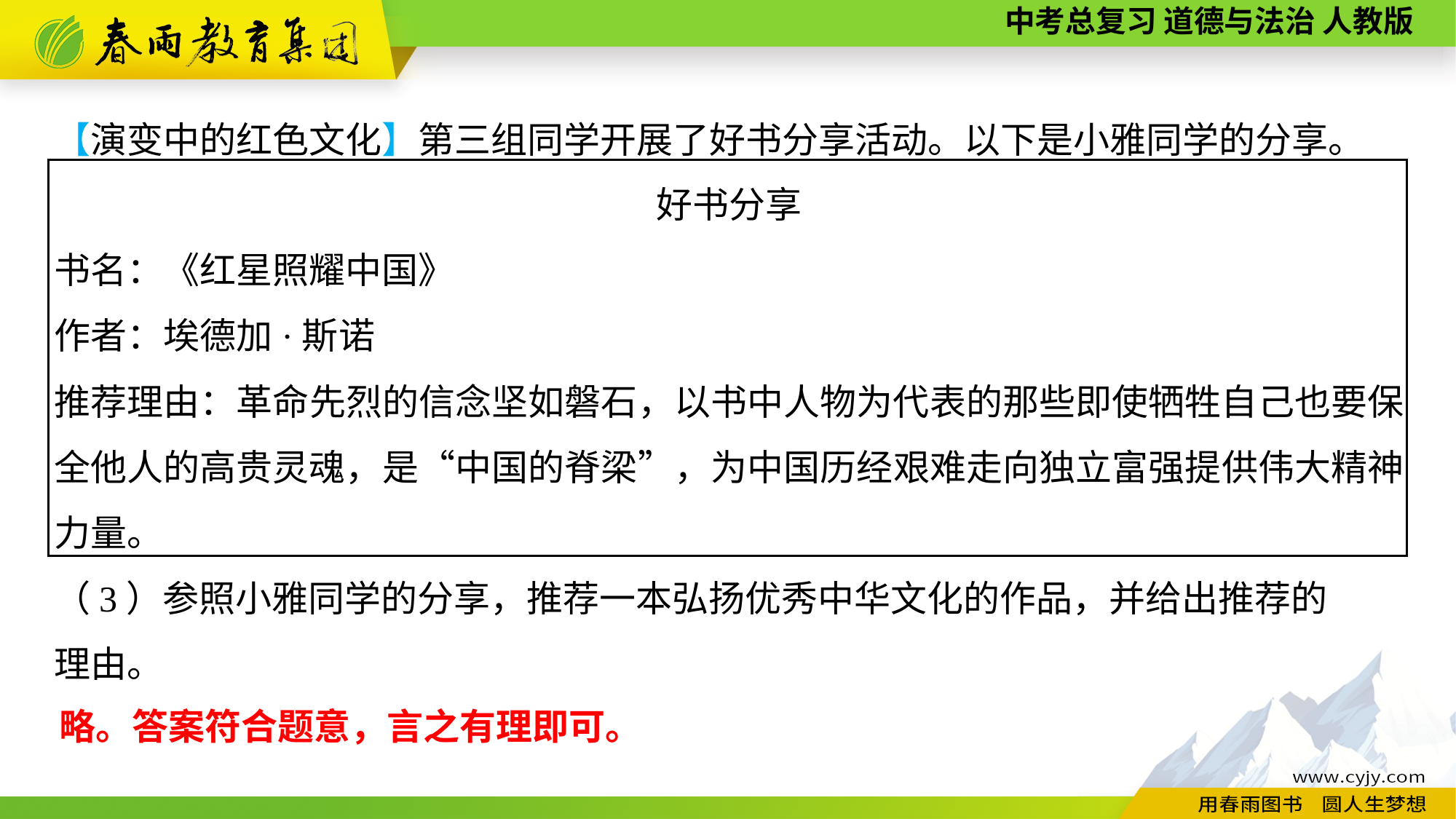

【演变中的红色文化】第三组同学开展了好书分享活动。以下是小雅同学的分享。
好书分享
书名：《红星照耀中国》
作者：埃德加·斯诺
推荐理由：革命先烈的信念坚如磐石，以书中人物为代表的那些即使牺牲自己也要保全他人的高贵灵魂，是“中国的脊梁”，为中国历经艰难走向独立富强提供伟大精神力量。
（3）参照小雅同学的分享，推荐一本弘扬优秀中华文化的作品，并给出推荐的
理由。

略。答案符合题意，言之有理即可。